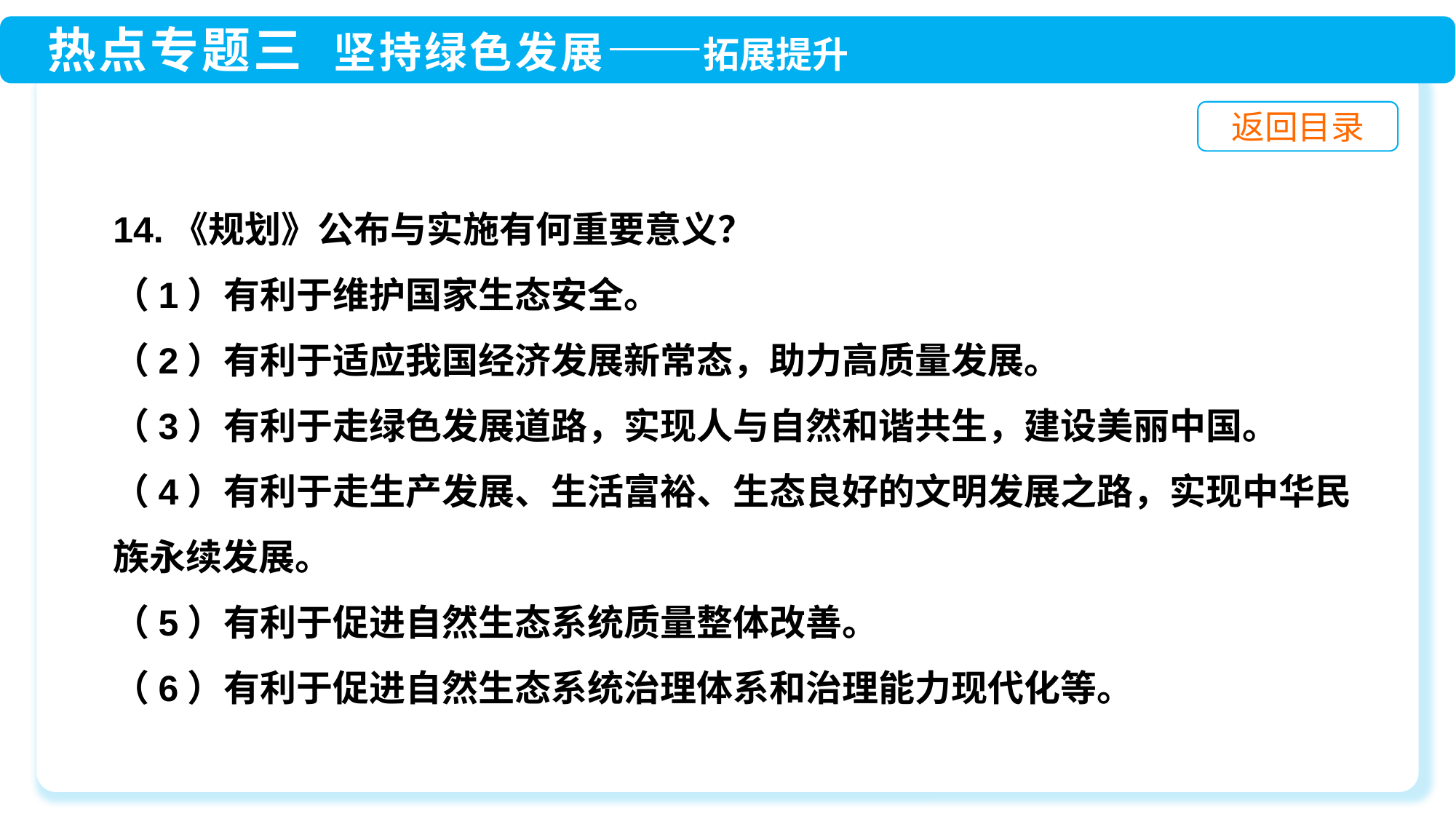

14.《规划》公布与实施有何重要意义？
（1）有利于维护国家生态安全。
（2）有利于适应我国经济发展新常态，助力高质量发展。
（3）有利于走绿色发展道路，实现人与自然和谐共生，建设美丽中国。
（4）有利于走生产发展、生活富裕、生态良好的文明发展之路，实现中华民族永续发展。
（5）有利于促进自然生态系统质量整体改善。
（6）有利于促进自然生态系统治理体系和治理能力现代化等。